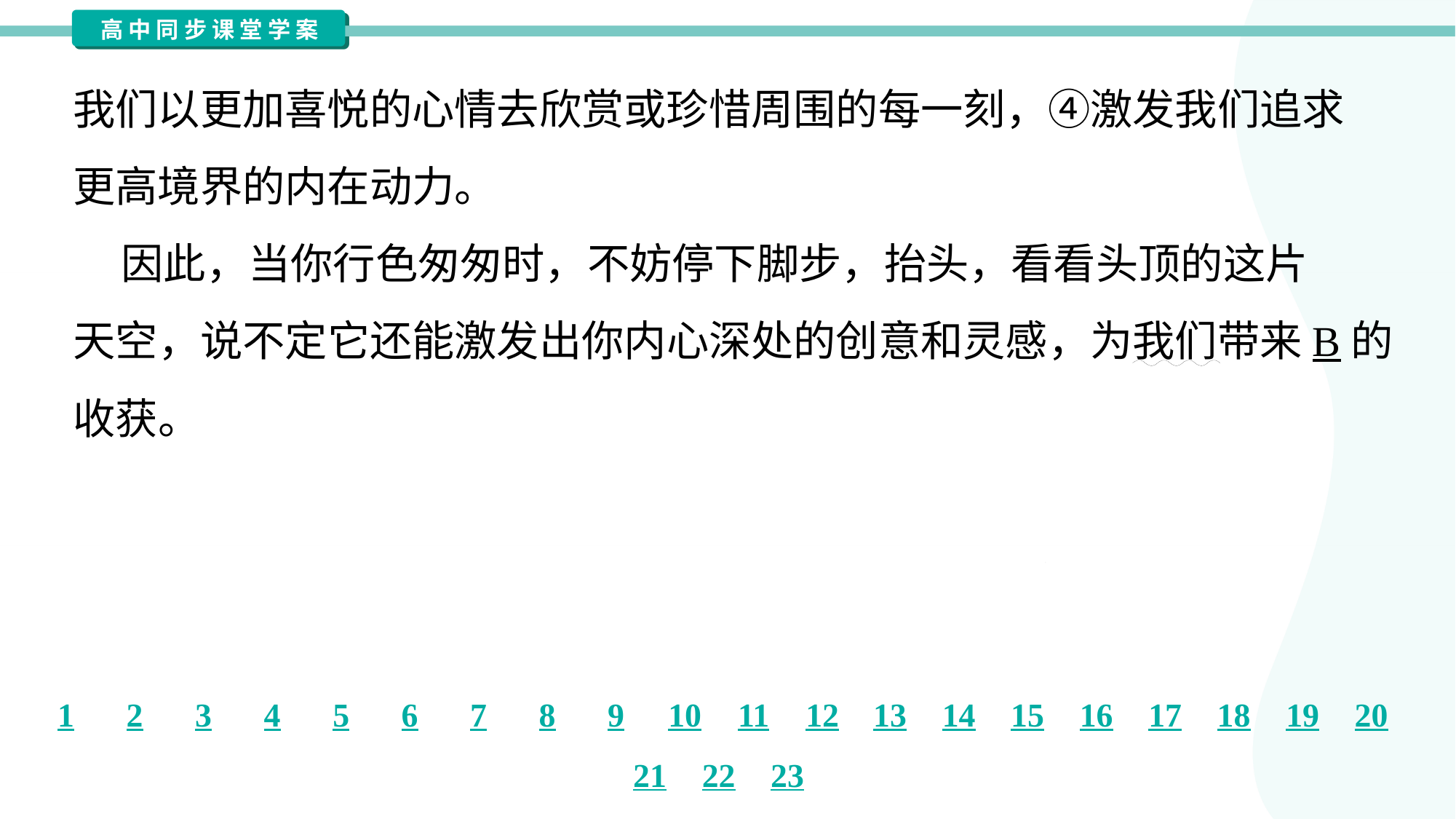

我们以更加喜悦的心情去欣赏或珍惜周围的每一刻，④激发我们追求
更高境界的内在动力。
    因此，当你行色匆匆时，不妨停下脚步，抬头，看看头顶的这片
天空，说不定它还能激发出你内心深处的创意和灵感，为我们带来B的
收获。